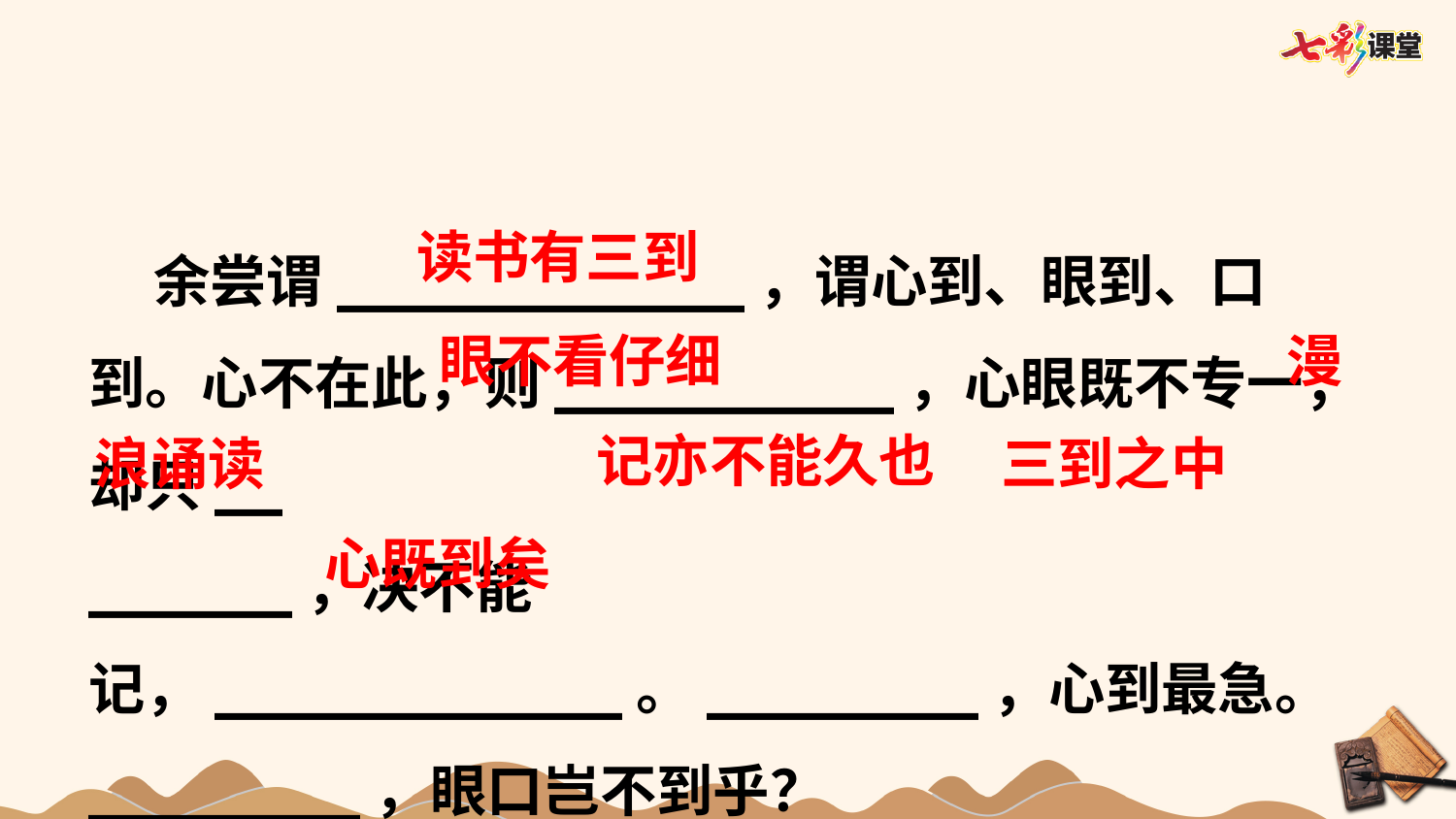

余尝谓____________，谓心到、眼到、口到。心不在此，则__________，心眼既不专一，却只__
______，决不能记，____________。________，心到最急。________，眼口岂不到乎？
读书有三到
眼不看仔细
漫
浪诵读
记亦不能久也
三到之中
心既到矣